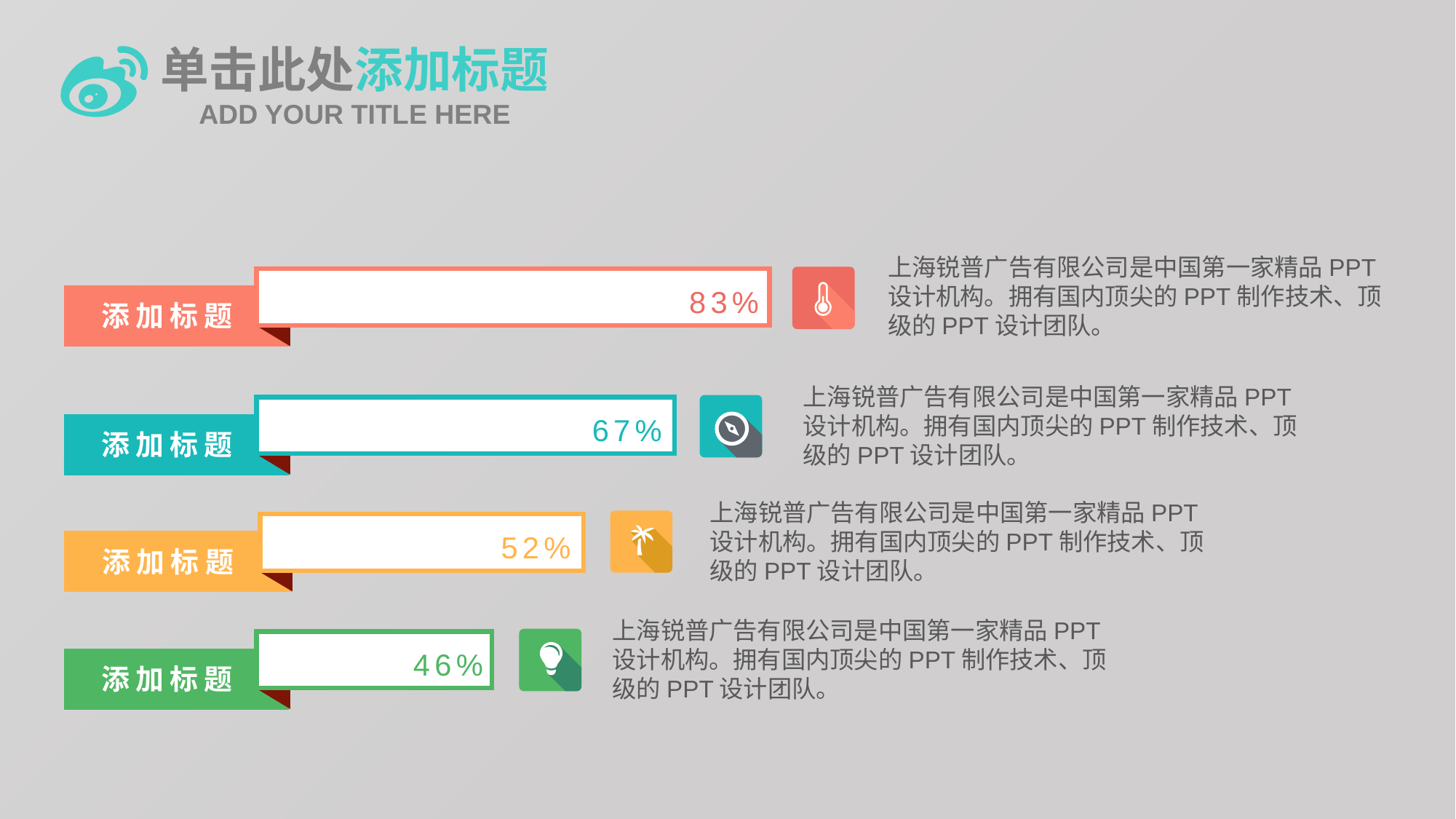

单击此处添加标题
ADD YOUR TITLE HERE

上海锐普广告有限公司是中国第一家精品PPT设计机构。拥有国内顶尖的PPT制作技术、顶级的PPT设计团队。

83%

添加标题

上海锐普广告有限公司是中国第一家精品PPT设计机构。拥有国内顶尖的PPT制作技术、顶级的PPT设计团队。

67%

添加标题

上海锐普广告有限公司是中国第一家精品PPT设计机构。拥有国内顶尖的PPT制作技术、顶级的PPT设计团队。

52%

添加标题

上海锐普广告有限公司是中国第一家精品PPT设计机构。拥有国内顶尖的PPT制作技术、顶级的PPT设计团队。

46%

添加标题